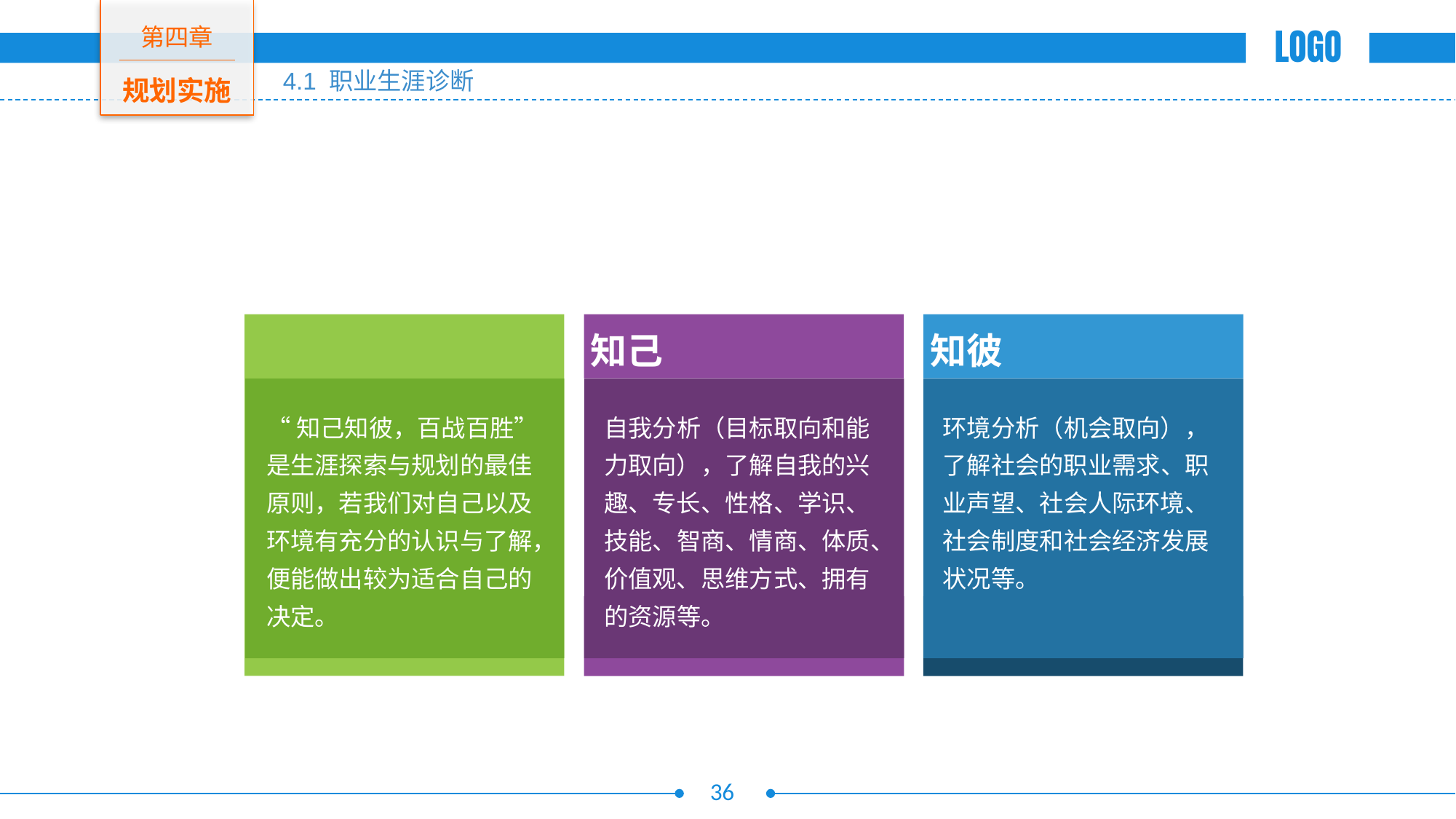

4.1 职业生涯诊断

知己
知彼

“知己知彼，百战百胜”是生涯探索与规划的最佳原则，若我们对自己以及环境有充分的认识与了解，便能做出较为适合自己的决定。
自我分析（目标取向和能力取向），了解自我的兴趣、专长、性格、学识、技能、智商、情商、体质、价值观、思维方式、拥有的资源等。
环境分析（机会取向），了解社会的职业需求、职业声望、社会人际环境、社会制度和社会经济发展状况等。